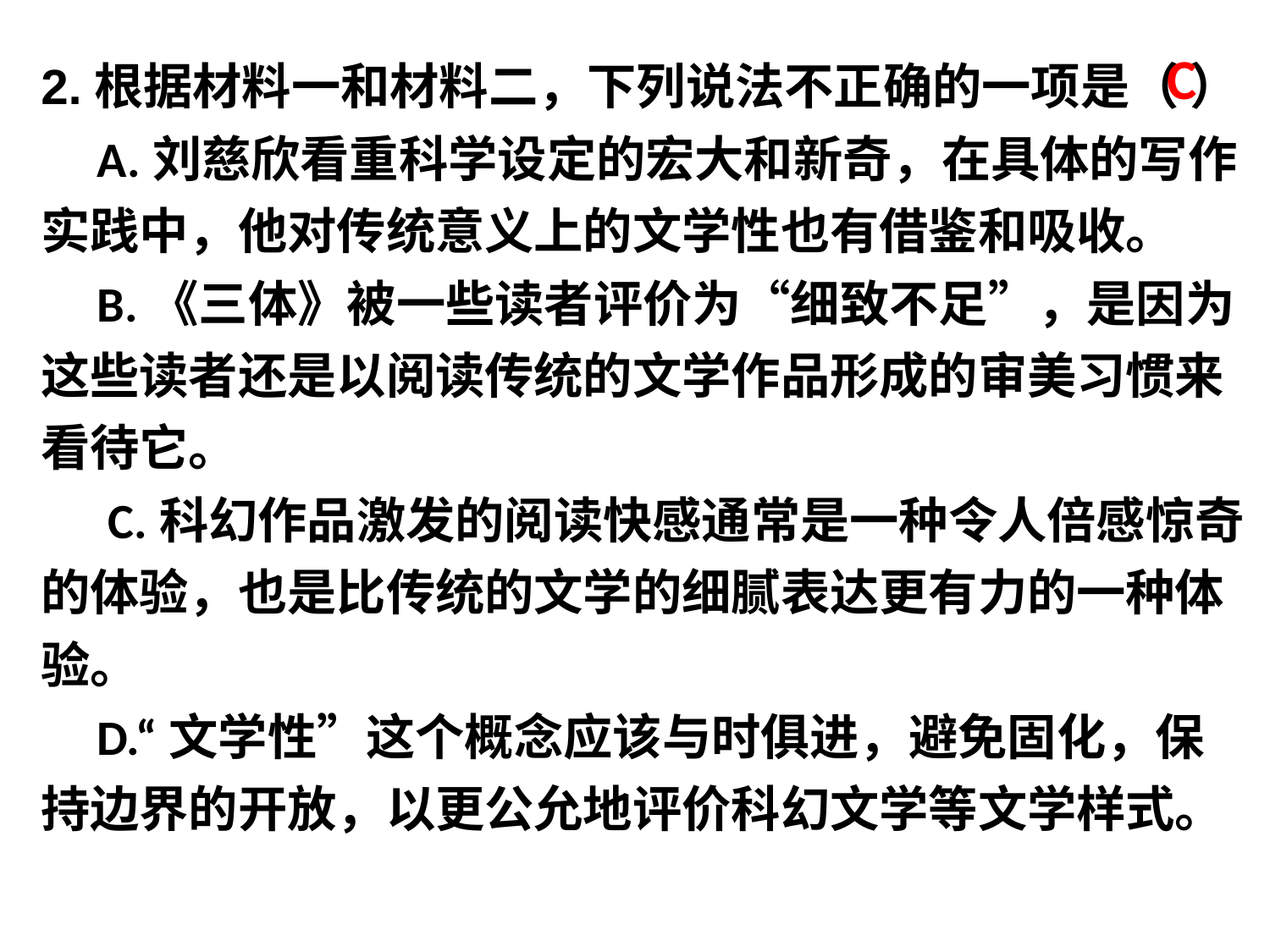

2.根据材料一和材料二，下列说法不正确的一项是（ ）
     A.刘慈欣看重科学设定的宏大和新奇，在具体的写作实践中，他对传统意义上的文学性也有借鉴和吸收。
     B.《三体》被一些读者评价为“细致不足”，是因为这些读者还是以阅读传统的文学作品形成的审美习惯来看待它。
      C.科幻作品激发的阅读快感通常是一种令人倍感惊奇的体验，也是比传统的文学的细腻表达更有力的一种体验。
     D.“文学性”这个概念应该与时俱进，避免固化，保持边界的开放，以更公允地评价科幻文学等文学样式。
C